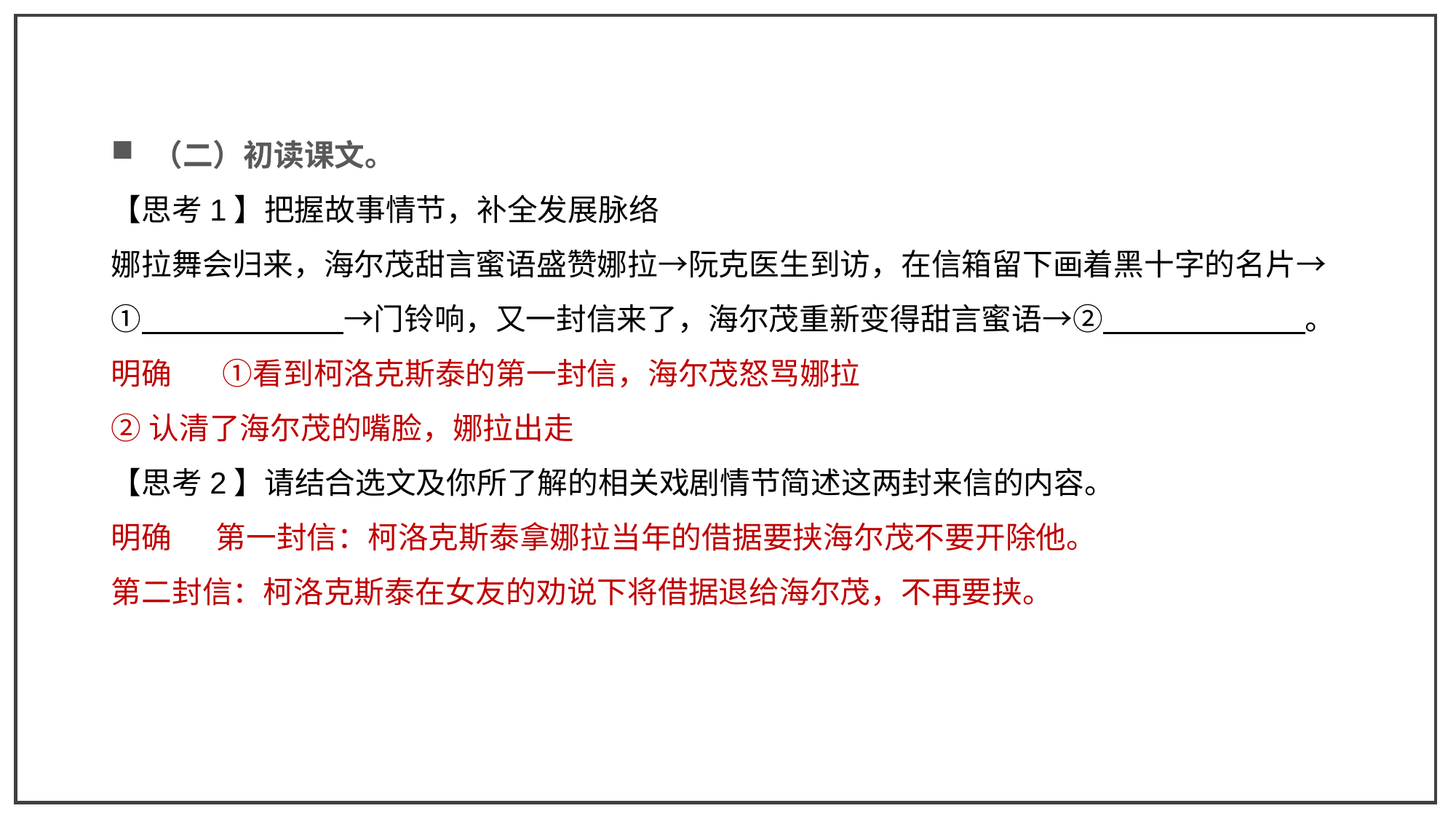

（二）初读课文。
【思考1】把握故事情节，补全发展脉络
娜拉舞会归来，海尔茂甜言蜜语盛赞娜拉→阮克医生到访，在信箱留下画着黑十字的名片→①                              →门铃响，又一封信来了，海尔茂重新变得甜言蜜语→②                              。
明确   　①看到柯洛克斯泰的第一封信，海尔茂怒骂娜拉
②认清了海尔茂的嘴脸，娜拉出走
【思考2】请结合选文及你所了解的相关戏剧情节简述这两封来信的内容。
明确  　第一封信：柯洛克斯泰拿娜拉当年的借据要挟海尔茂不要开除他。
第二封信：柯洛克斯泰在女友的劝说下将借据退给海尔茂，不再要挟。